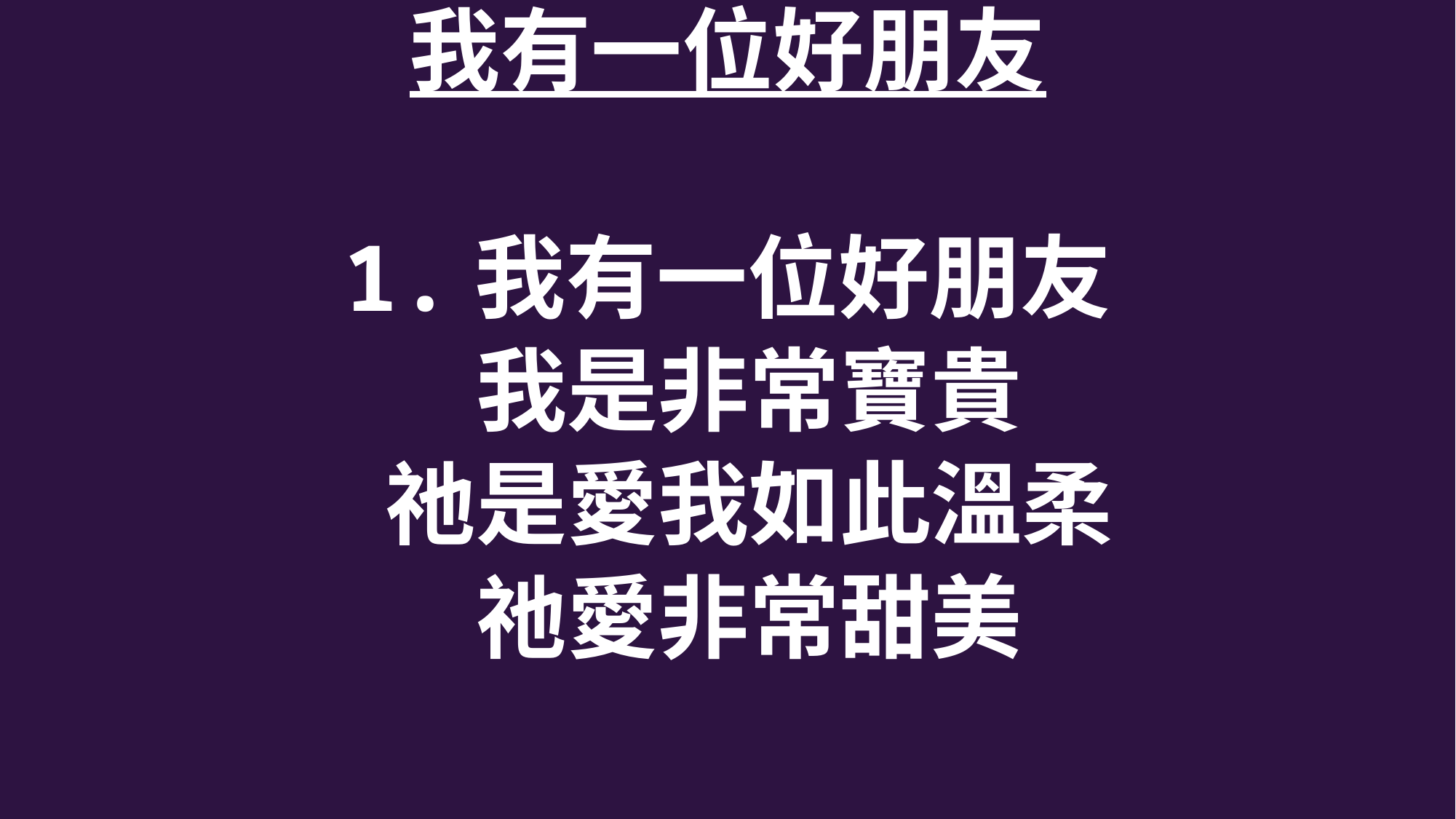

我有一位好朋友

1.我有一位好朋友
 我是非常寶貴
 祂是愛我如此溫柔
 祂愛非常甜美